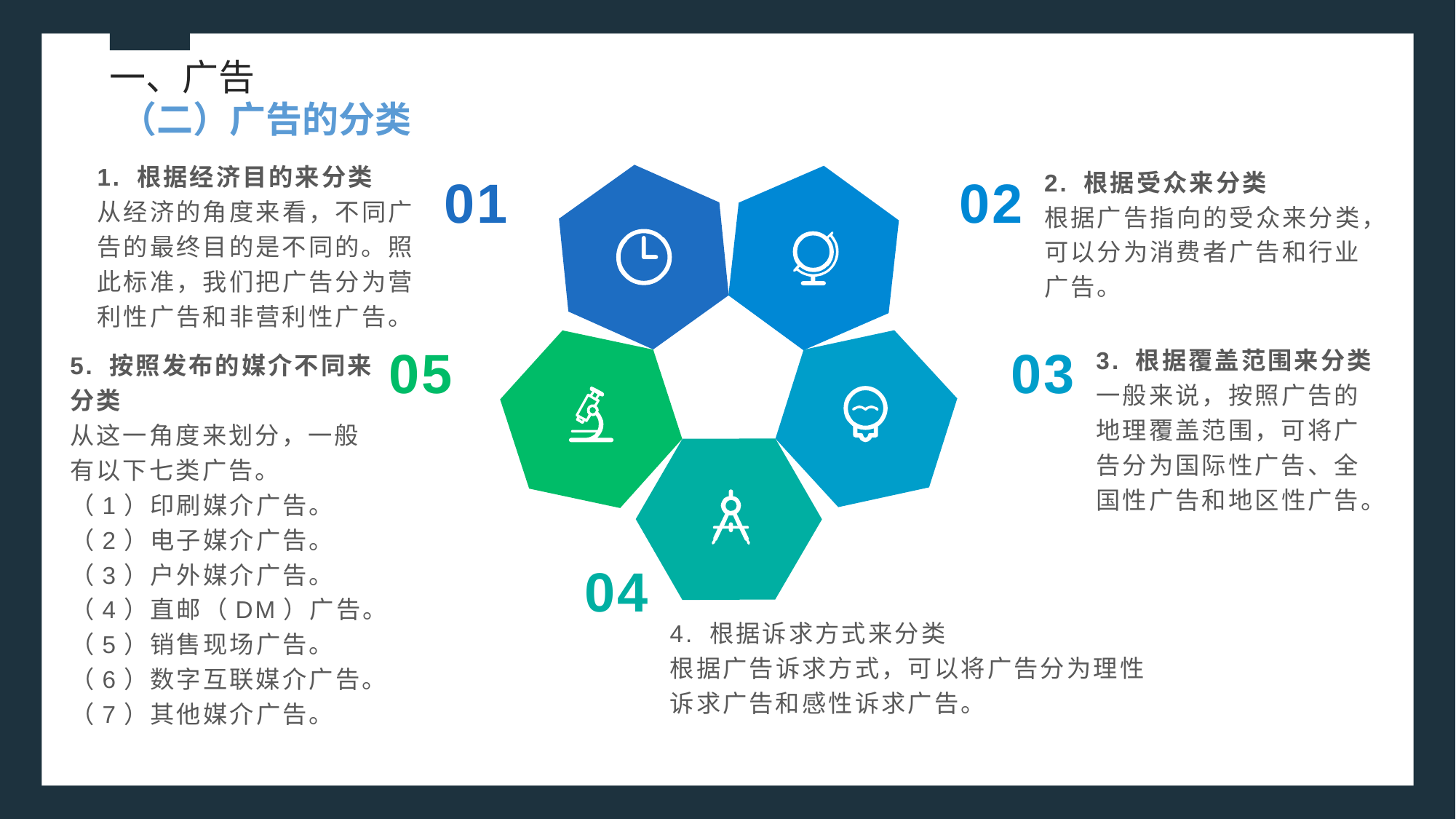

一、广告
（二）广告的分类
1. 根据经济目的来分类
从经济的角度来看，不同广告的最终目的是不同的。照此标准，我们把广告分为营利性广告和非营利性广告。
01
02
2. 根据受众来分类
根据广告指向的受众来分类，可以分为消费者广告和行业广告。

3. 根据覆盖范围来分类
一般来说，按照广告的地理覆盖范围，可将广告分为国际性广告、全国性广告和地区性广告。
05
03

5. 按照发布的媒介不同来分类
从这一角度来划分，一般有以下七类广告。
（1）印刷媒介广告。
（2）电子媒介广告。
（3）户外媒介广告。
（4）直邮（DM）广告。
（5）销售现场广告。
（6）数字互联媒介广告。
（7）其他媒介广告。

04
4. 根据诉求方式来分类
根据广告诉求方式，可以将广告分为理性诉求广告和感性诉求广告。